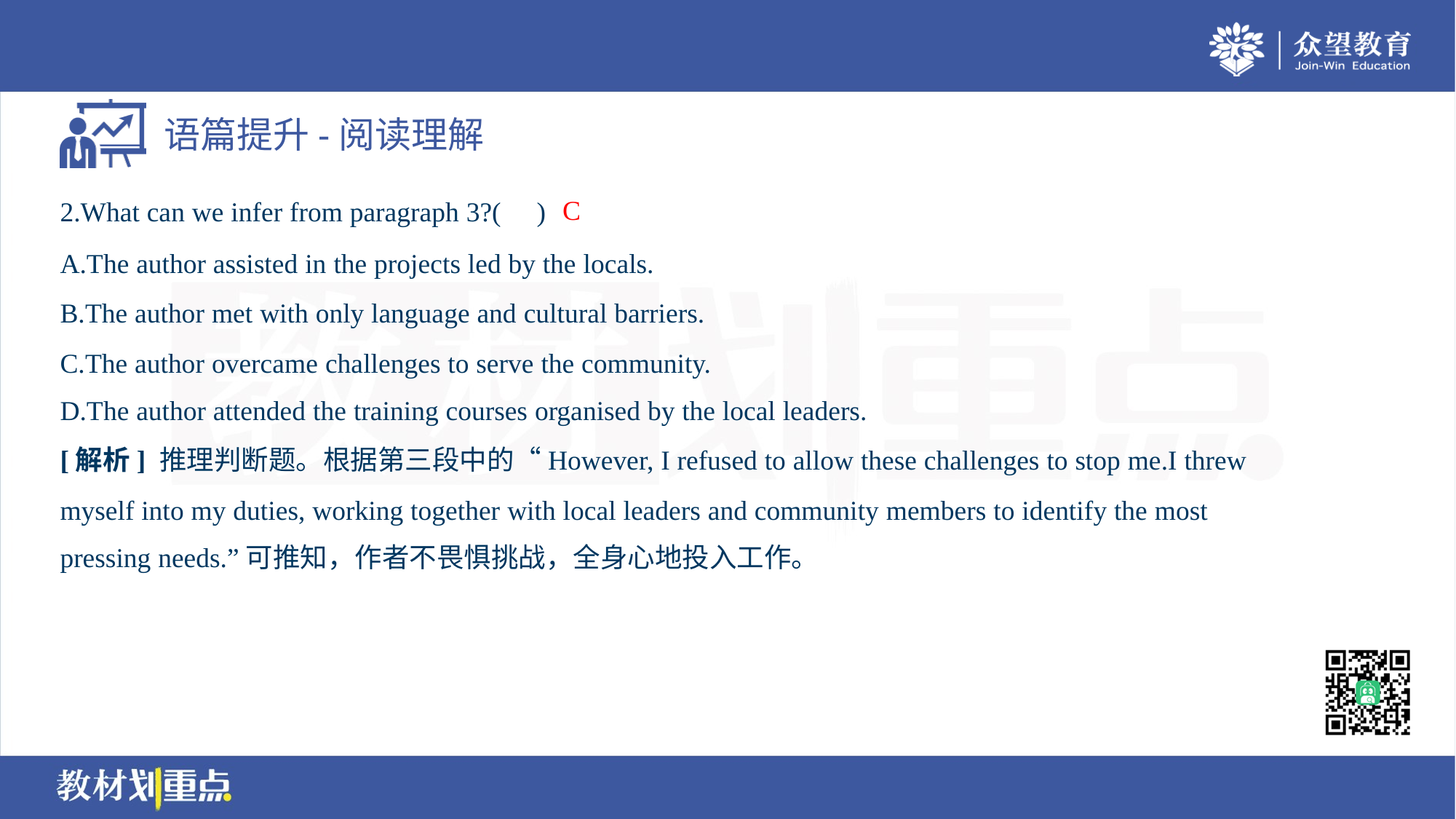

C
2.What can we infer from paragraph 3?(     )
A.The author assisted in the projects led by the locals.
B.The author met with only language and cultural barriers.
C.The author overcame challenges to serve the community.
D.The author attended the training courses organised by the local leaders.
[解析] 推理判断题。根据第三段中的“However, I refused to allow these challenges to stop me.I threw
myself into my duties, working together with local leaders and community members to identify the most
pressing needs.”可推知，作者不畏惧挑战，全身心地投入工作。